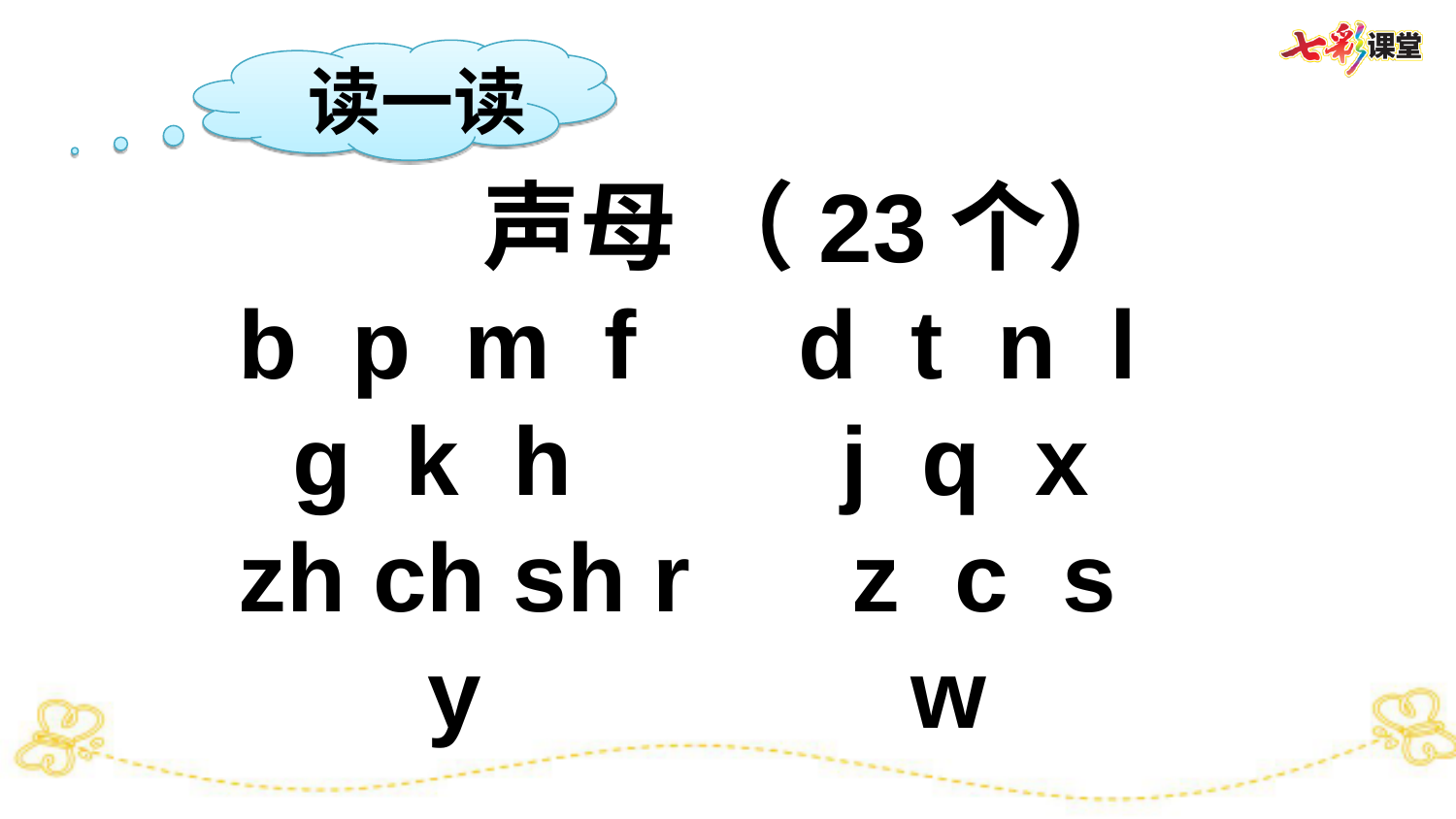

读一读
          声母 （23个）
b  p  m  f      d  t  n  l
  g  k  h          j  q  x
zh ch sh r      z  c  s
       y                w